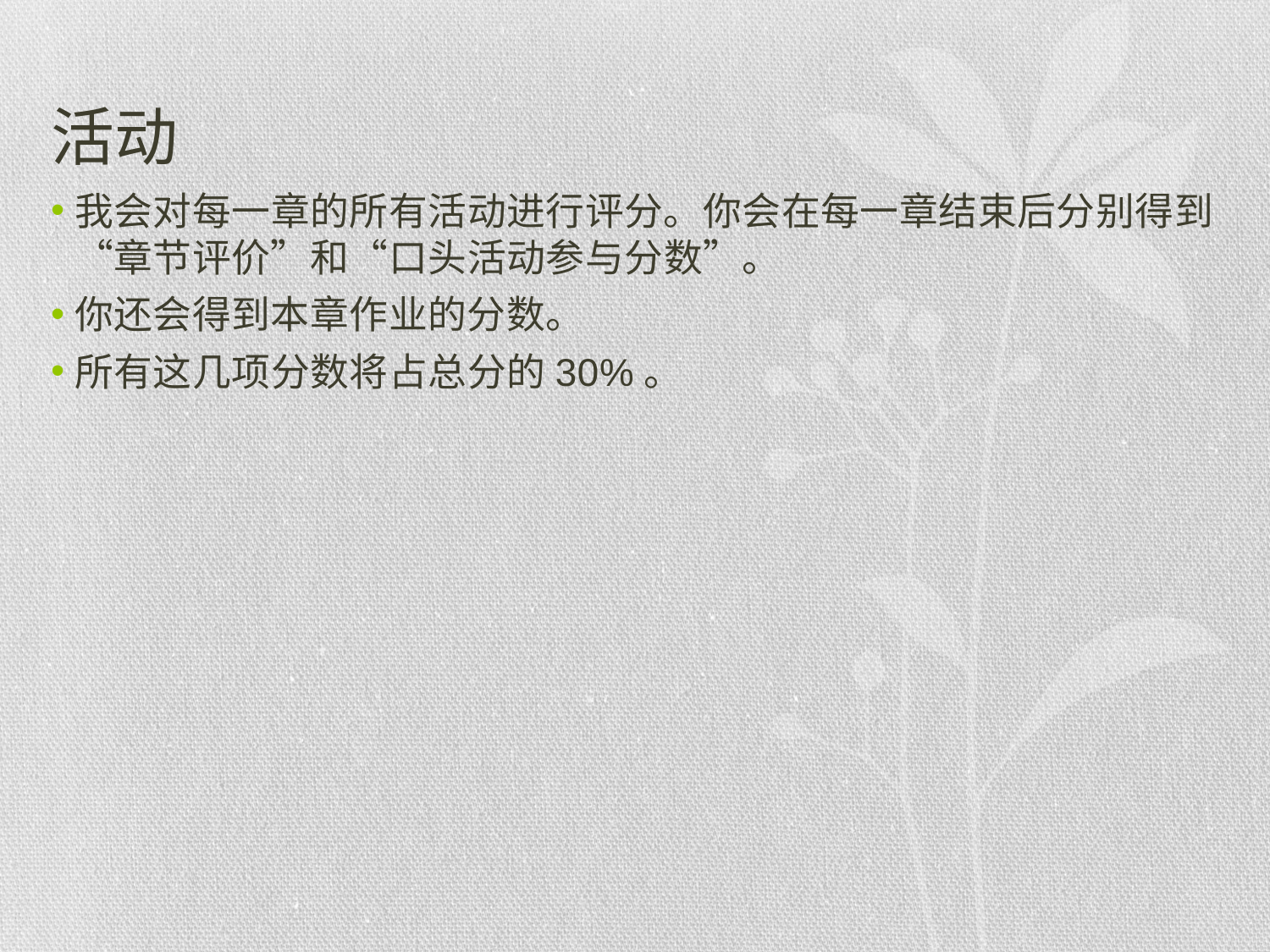

# 活动
我会对每一章的所有活动进行评分。你会在每一章结束后分别得到“章节评价”和“口头活动参与分数”。
你还会得到本章作业的分数。
所有这几项分数将占总分的30%。